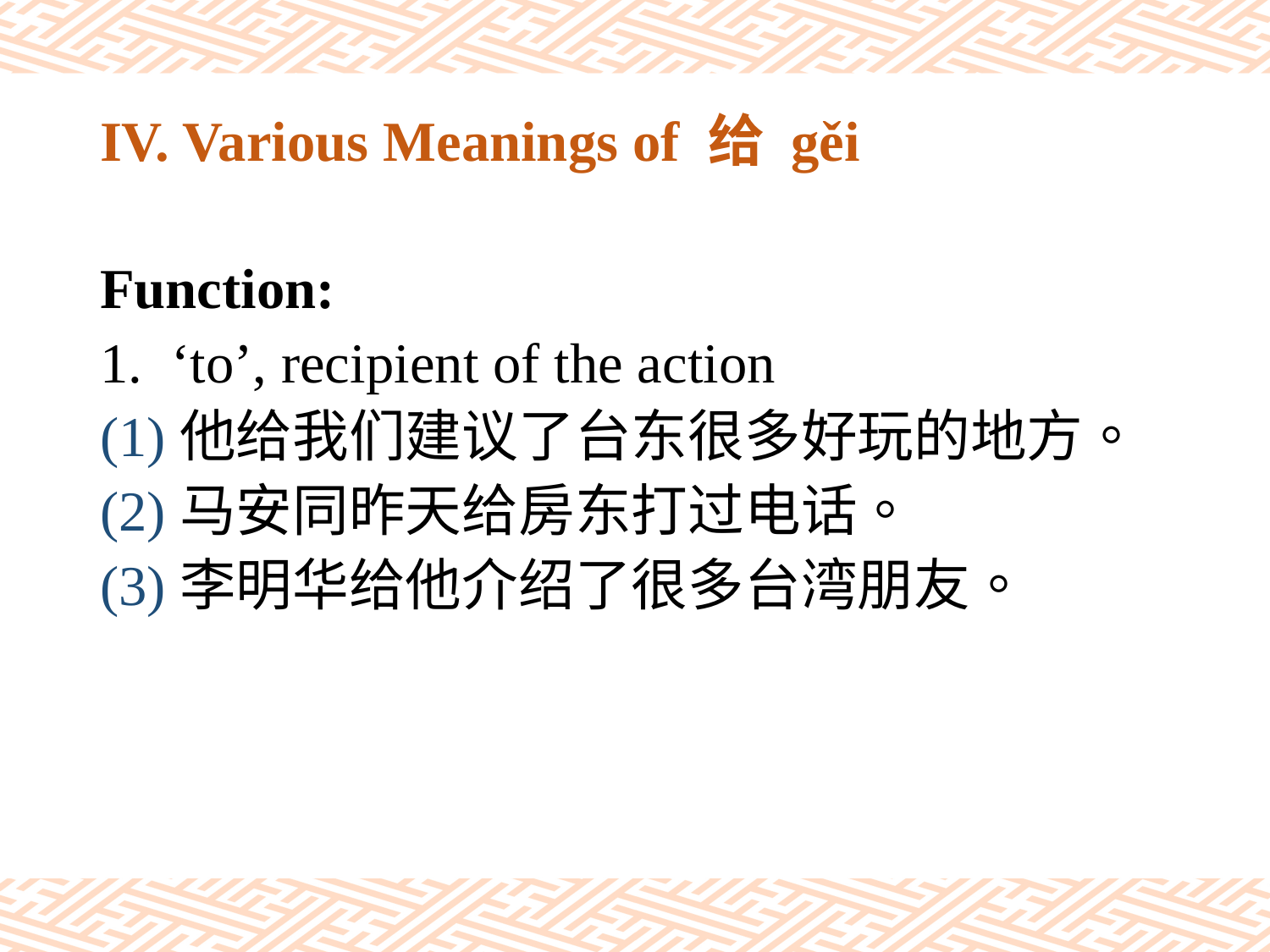

# IV. Various Meanings of 给 gěi
Function:
‘to’, recipient of the action
(1)他给我们建议了台东很多好玩的地方。
(2)马安同昨天给房东打过电话。
(3)李明华给他介绍了很多台湾朋友。